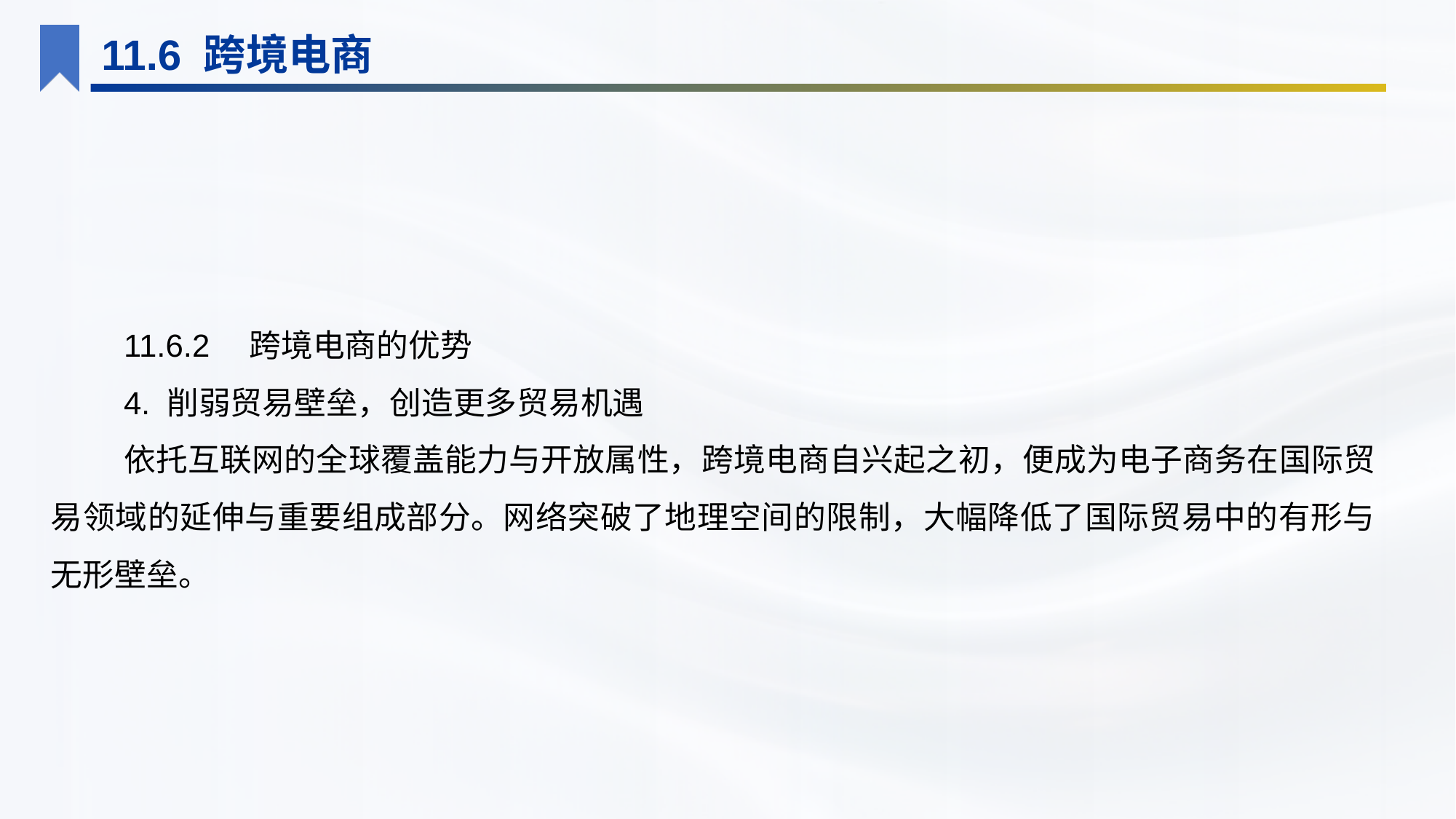

11.6 跨境电商
11.6.2　跨境电商的优势
4. 削弱贸易壁垒，创造更多贸易机遇
依托互联网的全球覆盖能力与开放属性，跨境电商自兴起之初，便成为电子商务在国际贸易领域的延伸与重要组成部分。网络突破了地理空间的限制，大幅降低了国际贸易中的有形与无形壁垒。